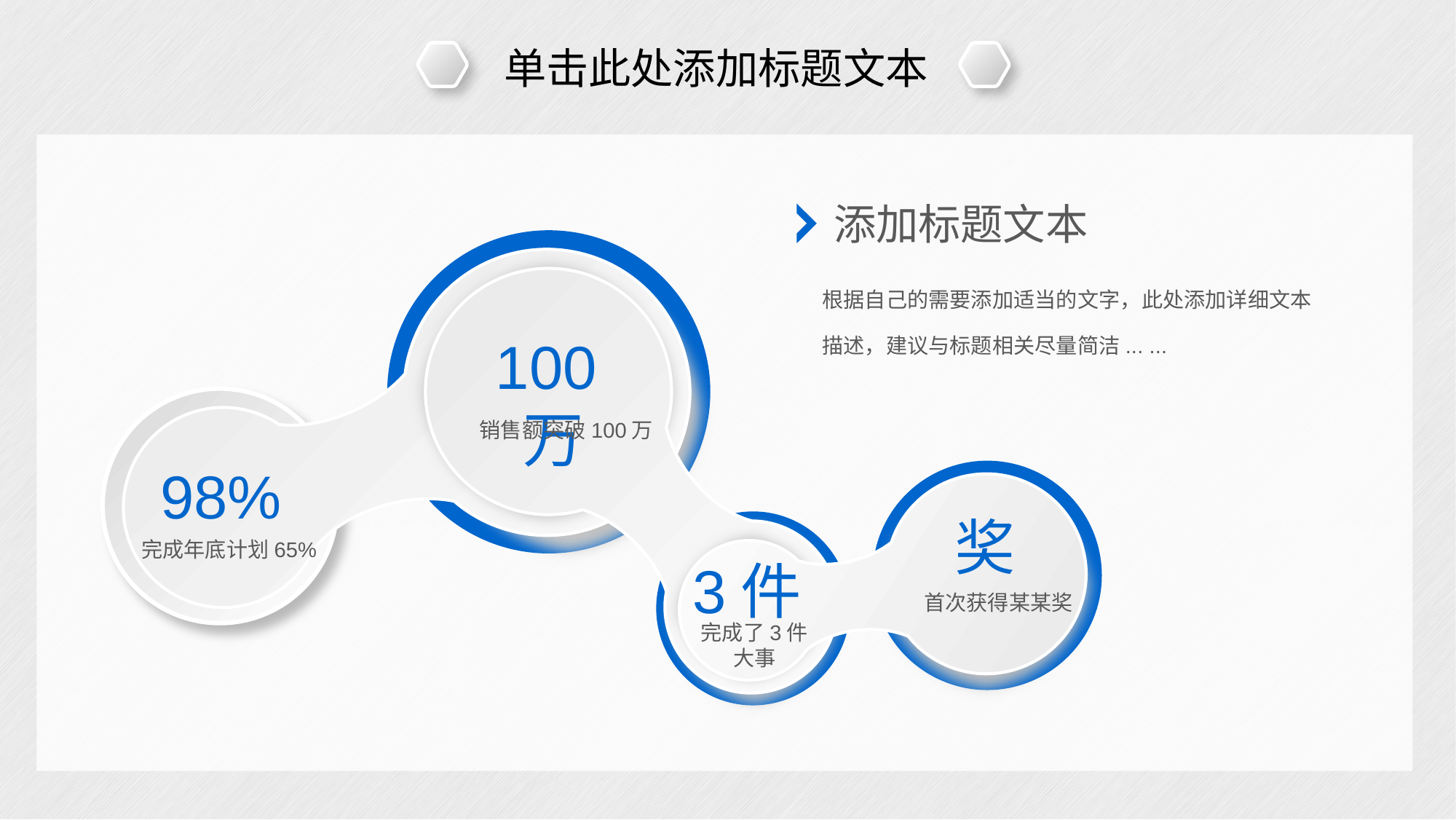

单击此处添加标题文本
添加标题文本

根据自己的需要添加适当的文字，此处添加详细文本描述，建议与标题相关尽量简洁... ...
100万
销售额突破100万
98%
完成年底计划65%
 奖
首次获得某某奖
 3件
完成了3件
大事